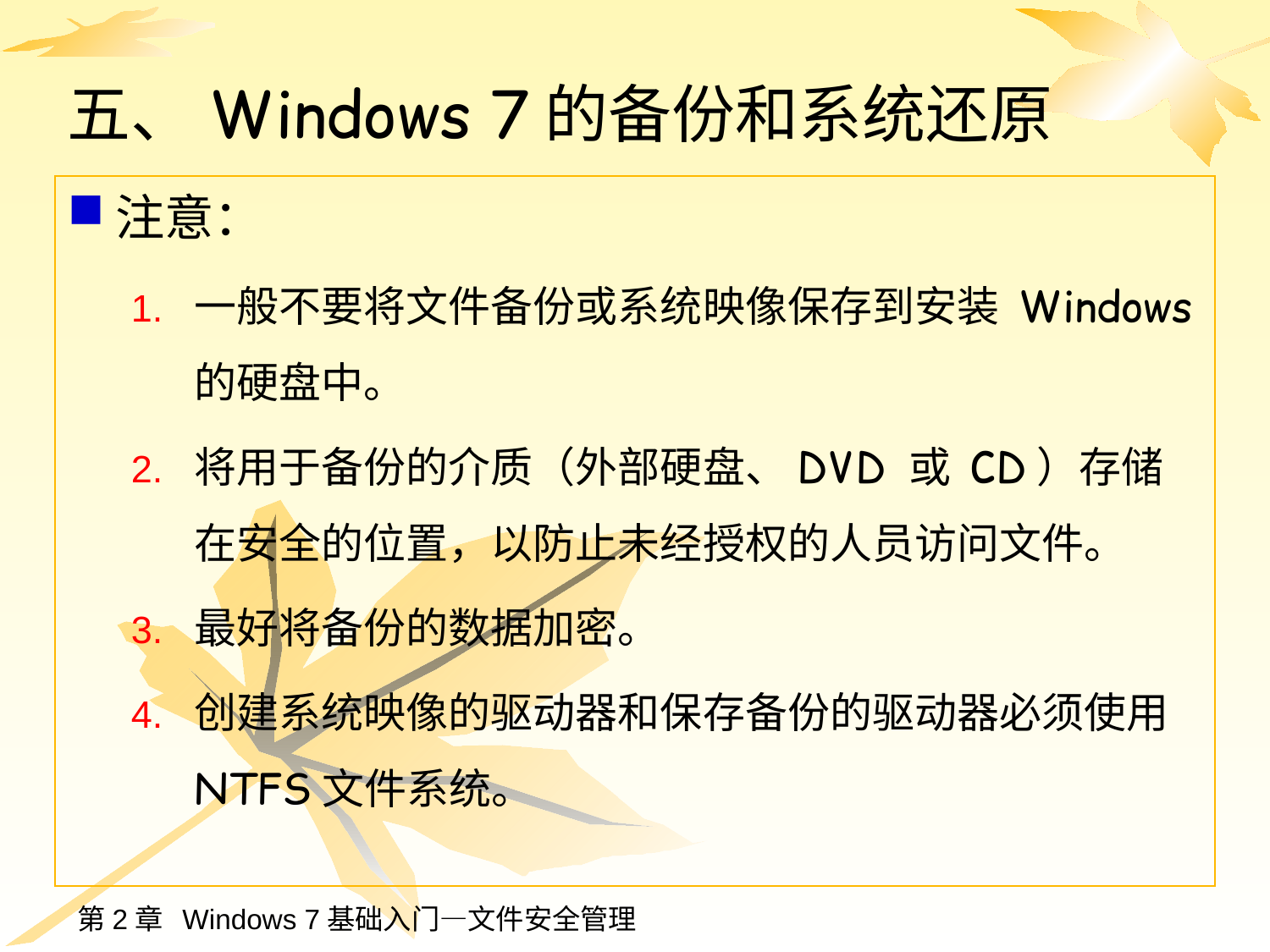

五、Windows 7的备份和系统还原
注意：
一般不要将文件备份或系统映像保存到安装 Windows 的硬盘中。
将用于备份的介质（外部硬盘、DVD 或 CD）存储在安全的位置，以防止未经授权的人员访问文件。
最好将备份的数据加密。
创建系统映像的驱动器和保存备份的驱动器必须使用NTFS文件系统。